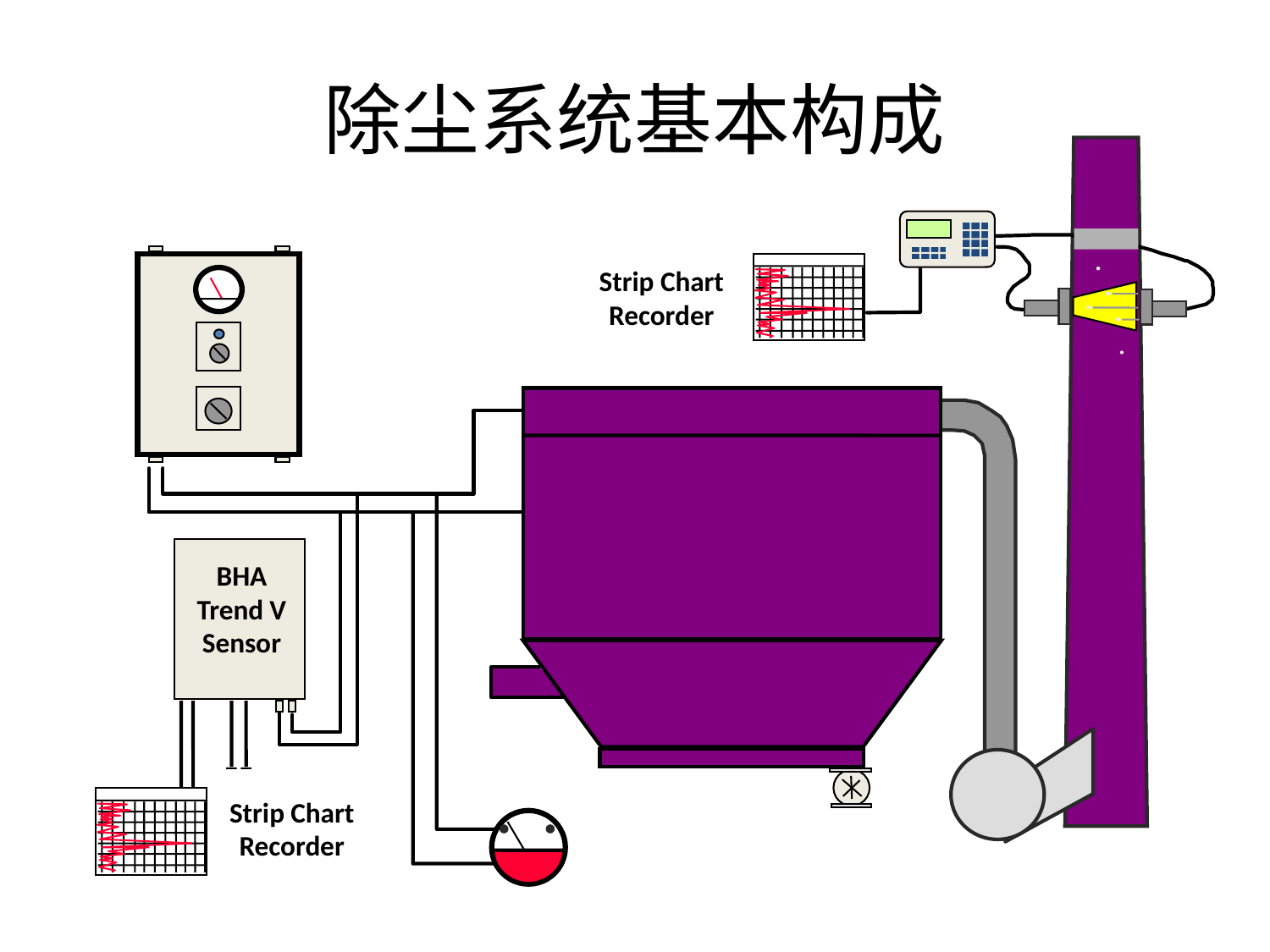

# 除尘系统基本构成

Strip Chart
Recorder

BHA
Trend V
Sensor

Strip Chart
Recorder